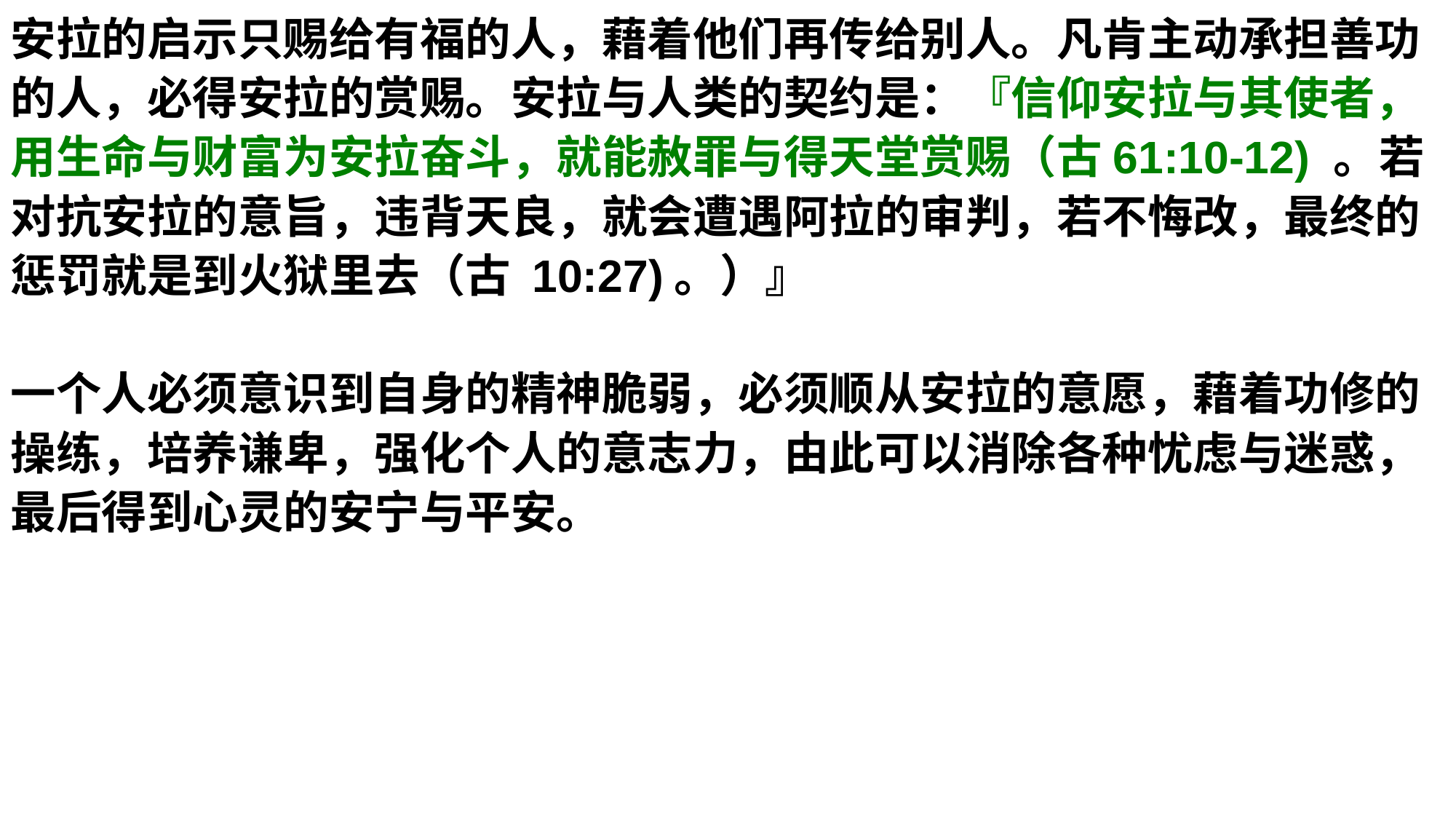

安拉的启示只赐给有福的人，藉着他们再传给别人。凡肯主动承担善功的人，必得安拉的赏赐。安拉与人类的契约是：『信仰安拉与其使者，用生命与财富为安拉奋斗，就能赦罪与得天堂赏赐（古61:10-12) 。若对抗安拉的意旨，违背天良，就会遭遇阿拉的审判，若不悔改，最终的惩罚就是到火狱里去（古 10:27)。）』

一个人必须意识到自身的精神脆弱，必须顺从安拉的意愿，藉着功修的操练，培养谦卑，强化个人的意志力，由此可以消除各种忧虑与迷惑，最后得到心灵的安宁与平安。